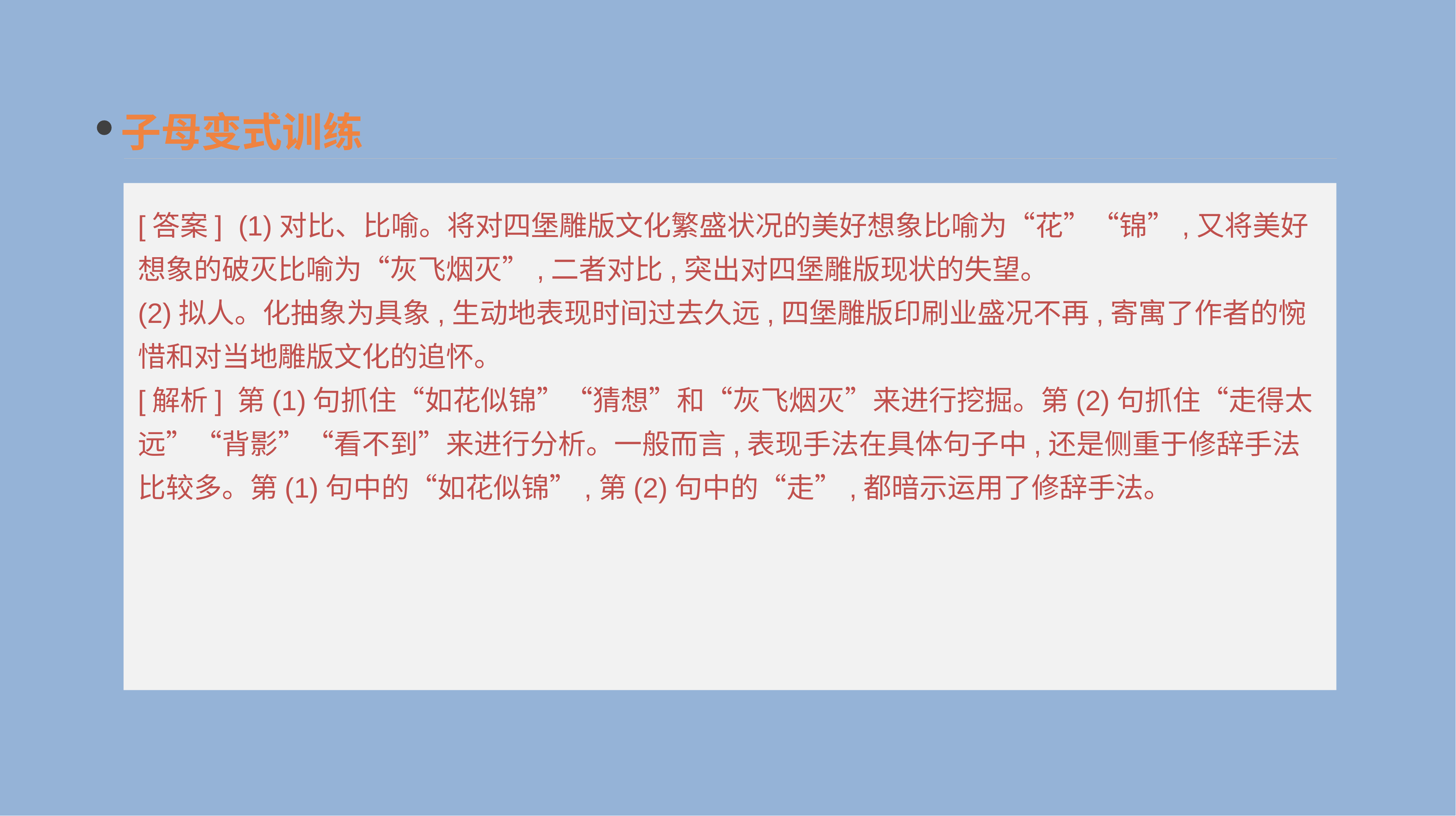

子母变式训练

[答案]  (1)对比、比喻。将对四堡雕版文化繁盛状况的美好想象比喻为“花”“锦”,又将美好想象的破灭比喻为“灰飞烟灭”,二者对比,突出对四堡雕版现状的失望。
(2)拟人。化抽象为具象,生动地表现时间过去久远,四堡雕版印刷业盛况不再,寄寓了作者的惋惜和对当地雕版文化的追怀。
[解析] 第(1)句抓住“如花似锦”“猜想”和“灰飞烟灭”来进行挖掘。第(2)句抓住“走得太远”“背影”“看不到”来进行分析。一般而言,表现手法在具体句子中,还是侧重于修辞手法比较多。第(1)句中的“如花似锦”,第(2)句中的“走”,都暗示运用了修辞手法。